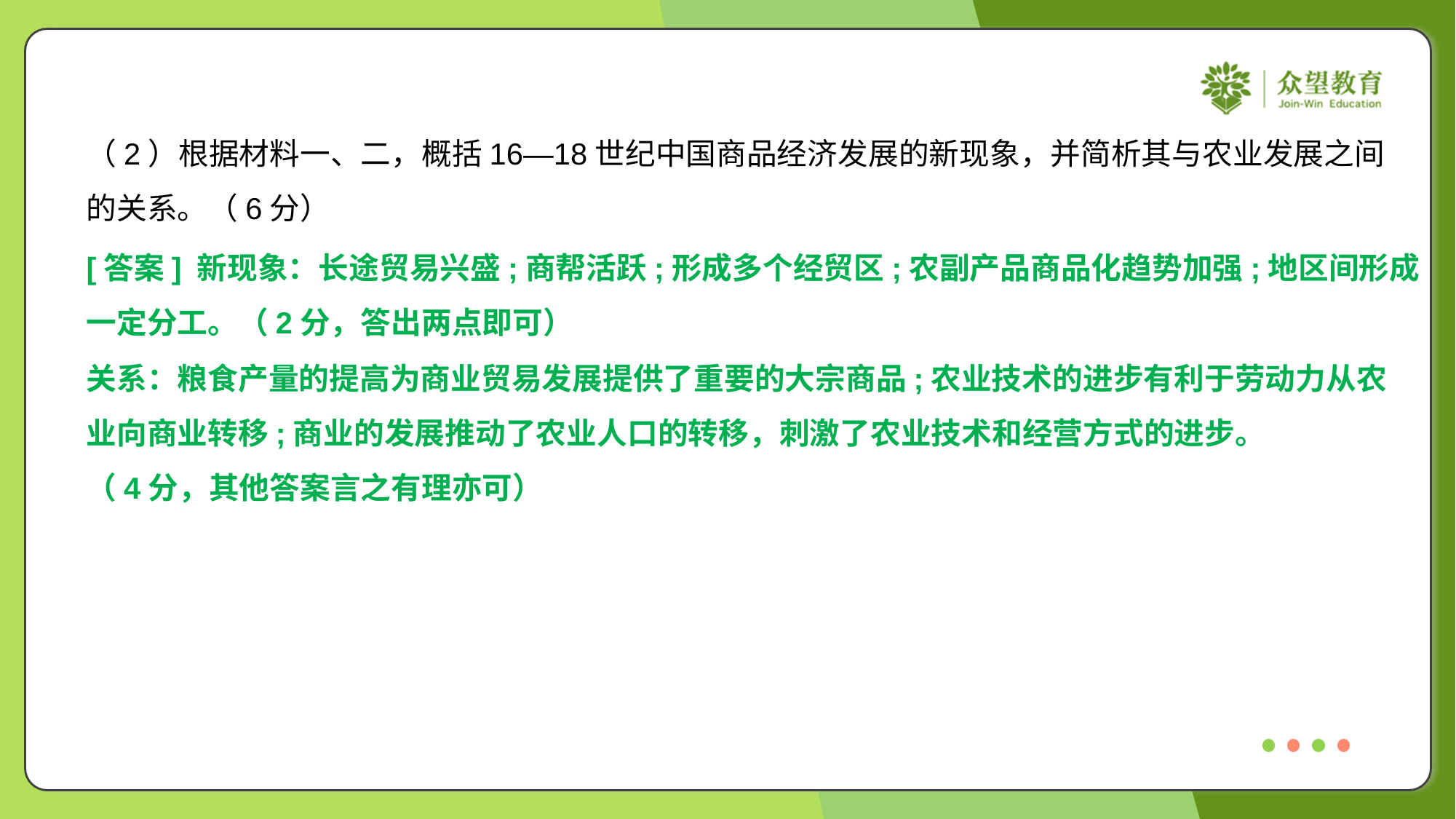

（2）根据材料一、二，概括16—18世纪中国商品经济发展的新现象，并简析其与农业发展之间
的关系。（6分）
[答案] 新现象：长途贸易兴盛;商帮活跃;形成多个经贸区;农副产品商品化趋势加强;地区间形成
一定分工。（2分，答出两点即可）
关系：粮食产量的提高为商业贸易发展提供了重要的大宗商品;农业技术的进步有利于劳动力从农
业向商业转移;商业的发展推动了农业人口的转移，刺激了农业技术和经营方式的进步。
（4分，其他答案言之有理亦可）